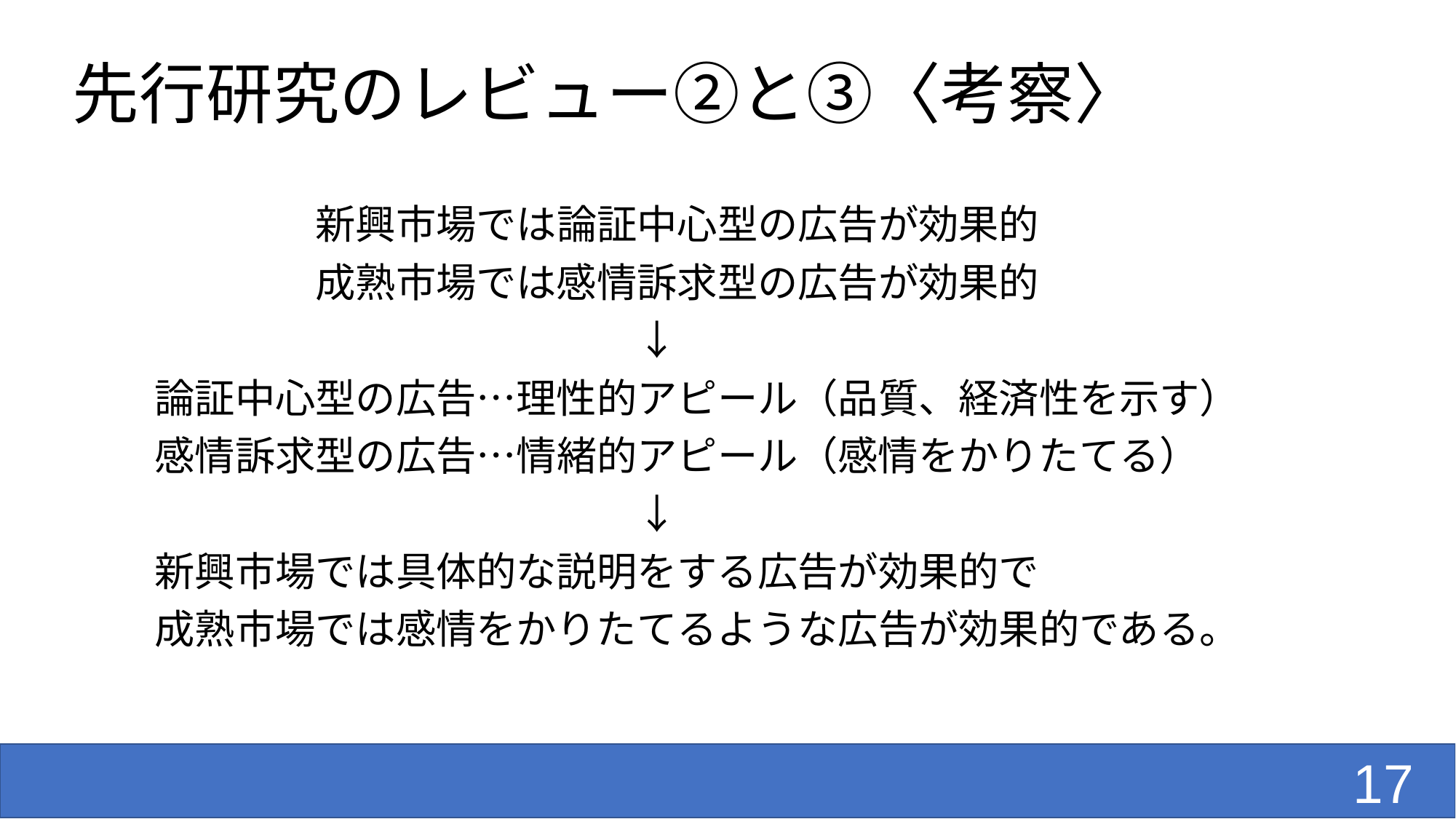

先行研究のレビュー②と③〈考察〉
　　　　　　新興市場では論証中心型の広告が効果的
　　　　　　成熟市場では感情訴求型の広告が効果的
　　　　　　　　　　　　　　↓
　　論証中心型の広告…理性的アピール（品質、経済性を示す）
　　感情訴求型の広告…情緒的アピール（感情をかりたてる）
　　　　　　　　　　　　　　↓
　　新興市場では具体的な説明をする広告が効果的で
　　成熟市場では感情をかりたてるような広告が効果的である。

17